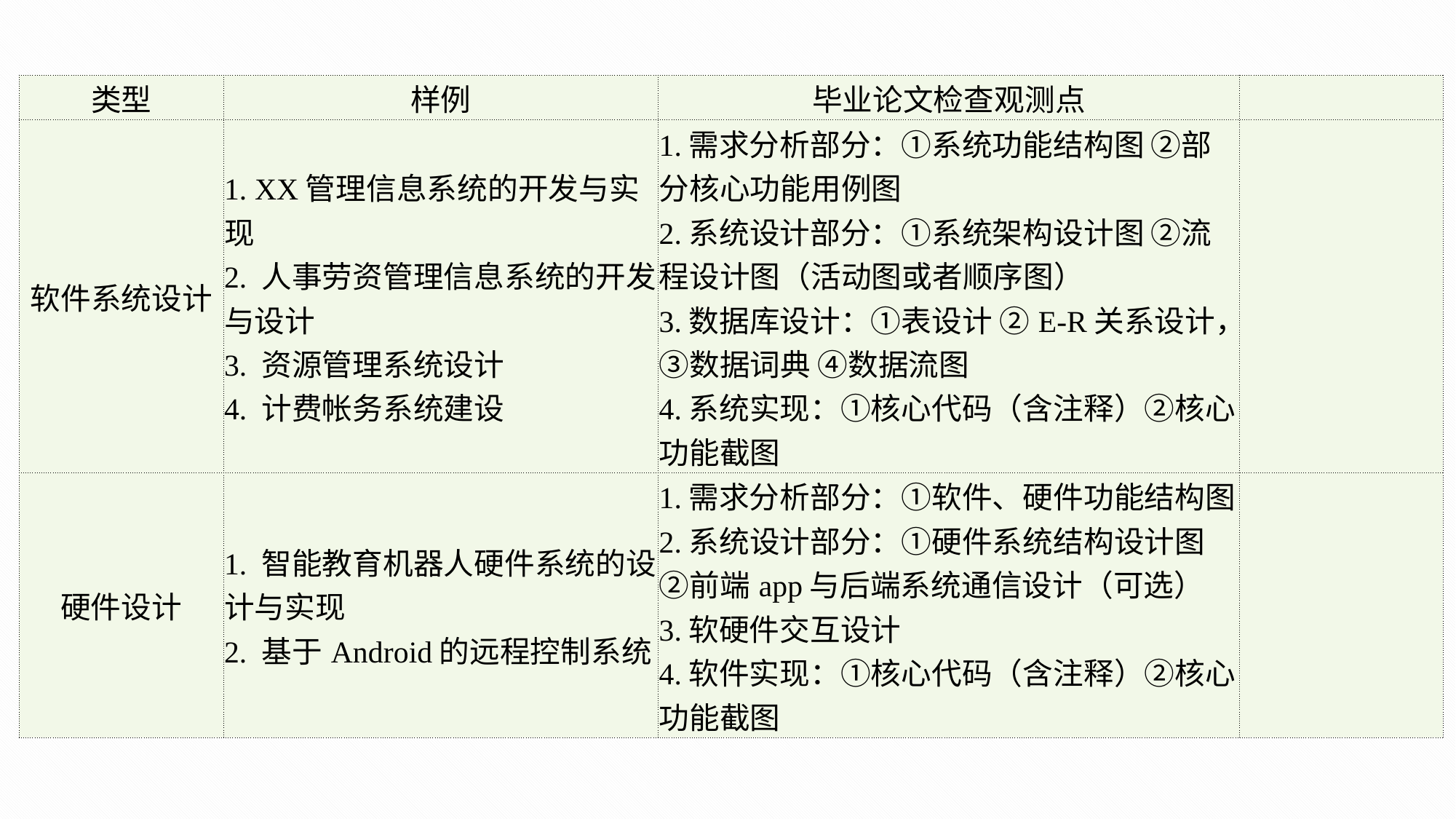

| 类型 | 样例 | 毕业论文检查观测点 |  |
| --- | --- | --- | --- |
| 软件系统设计 | 1. XX管理信息系统的开发与实现 2. 人事劳资管理信息系统的开发与设计 3. 资源管理系统设计 4. 计费帐务系统建设 | 1.需求分析部分：①系统功能结构图 ②部分核心功能用例图 2.系统设计部分：①系统架构设计图 ②流程设计图（活动图或者顺序图） 3.数据库设计：①表设计 ②E-R关系设计，③数据词典 ④数据流图 4.系统实现：①核心代码（含注释）②核心功能截图 |  |
| 硬件设计 | 1. 智能教育机器人硬件系统的设计与实现 2. 基于Android的远程控制系统 | 1.需求分析部分：①软件、硬件功能结构图 2.系统设计部分：①硬件系统结构设计图 ②前端app与后端系统通信设计（可选） 3.软硬件交互设计 4.软件实现：①核心代码（含注释）②核心功能截图 |  |